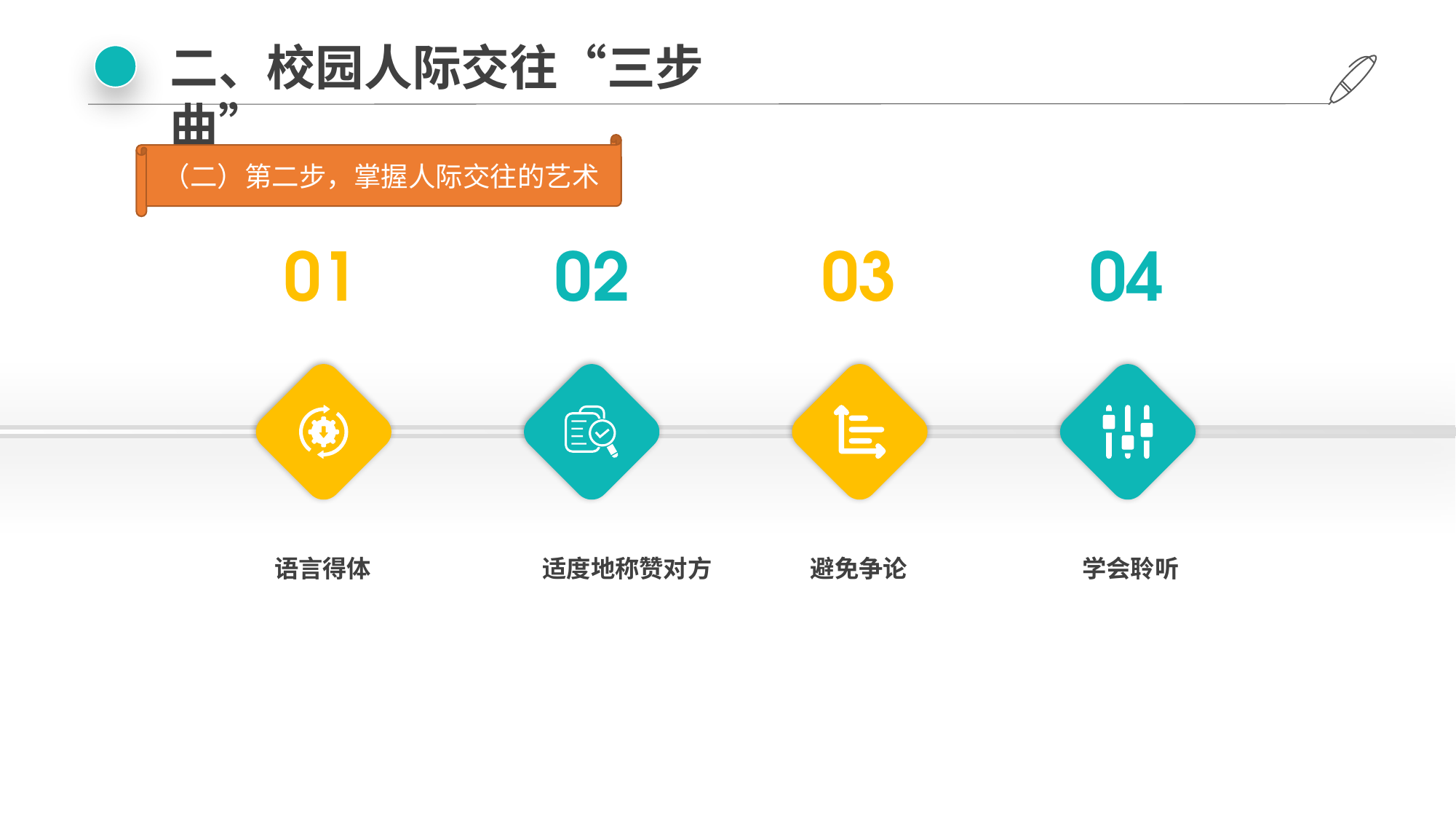

二、校园人际交往“三步曲”

（二）第二步，掌握人际交往的艺术
01
02
03
04

语言得体
适度地称赞对方
避免争论
学会聆听